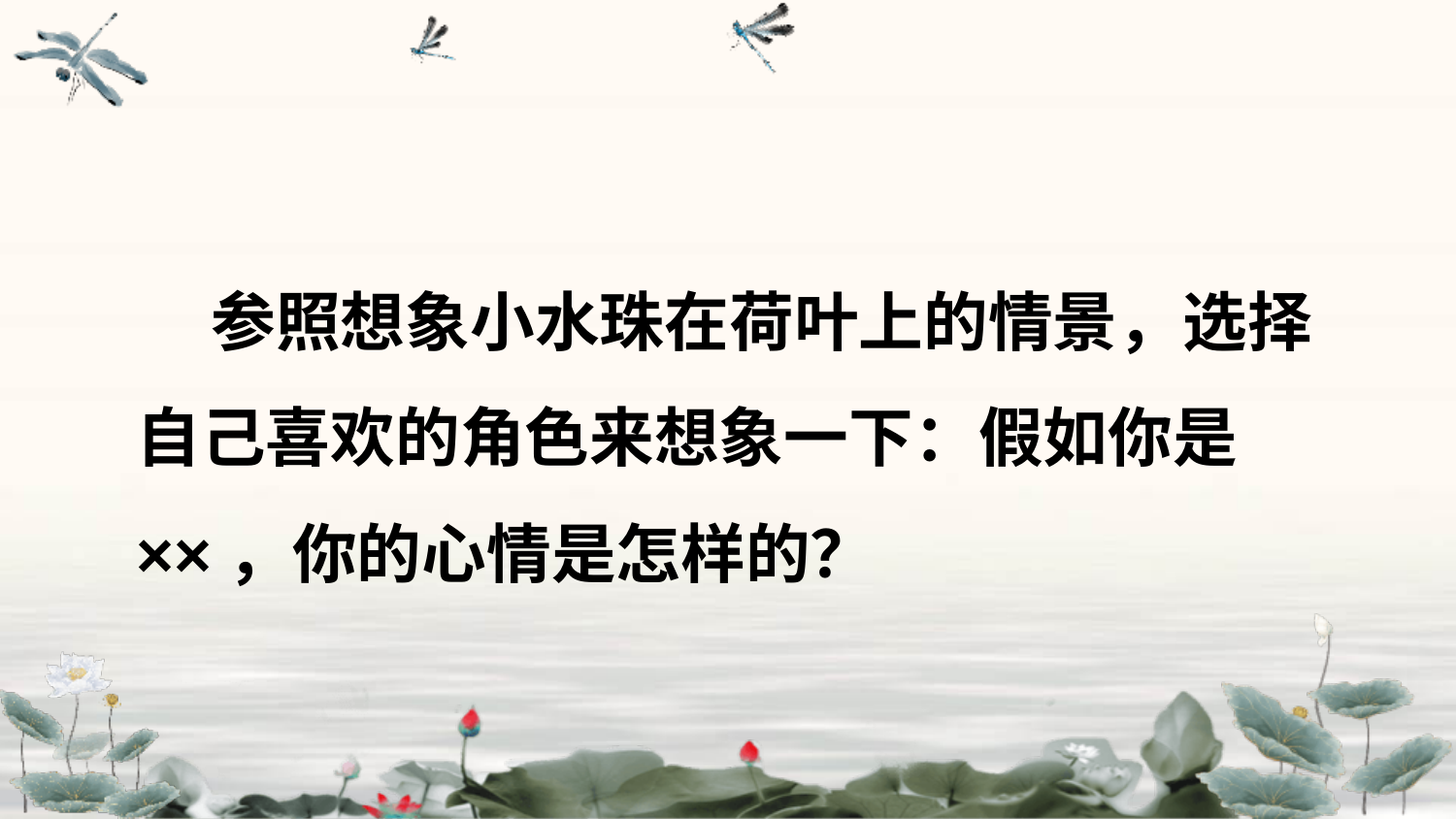

参照想象小水珠在荷叶上的情景，选择自己喜欢的角色来想象一下：假如你是××，你的心情是怎样的？